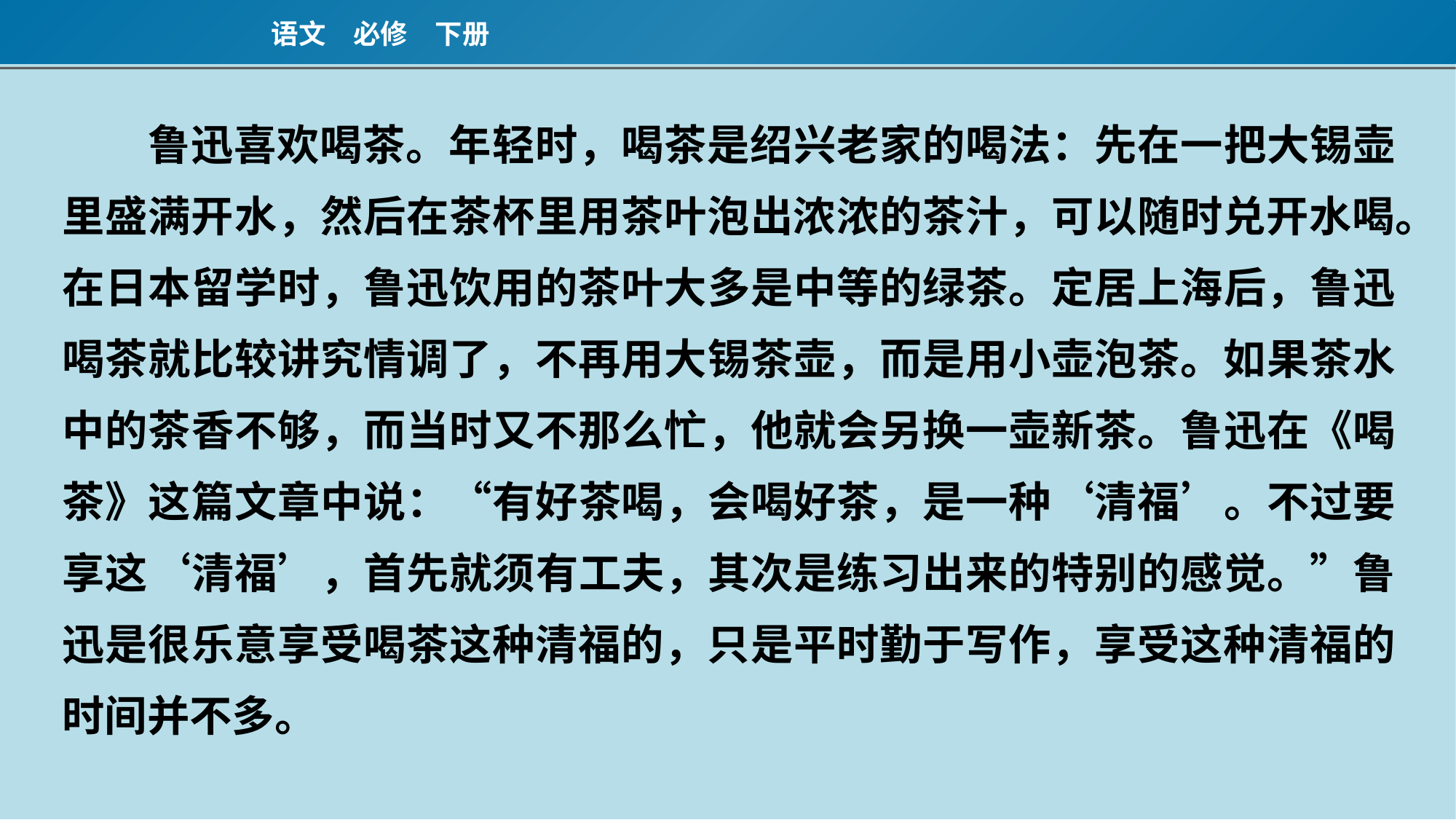

鲁迅喜欢喝茶。年轻时，喝茶是绍兴老家的喝法：先在一把大锡壶里盛满开水，然后在茶杯里用茶叶泡出浓浓的茶汁，可以随时兑开水喝。在日本留学时，鲁迅饮用的茶叶大多是中等的绿茶。定居上海后，鲁迅喝茶就比较讲究情调了，不再用大锡茶壶，而是用小壶泡茶。如果茶水中的茶香不够，而当时又不那么忙，他就会另换一壶新茶。鲁迅在《喝茶》这篇文章中说：“有好茶喝，会喝好茶，是一种‘清福’。不过要享这‘清福’，首先就须有工夫，其次是练习出来的特别的感觉。”鲁迅是很乐意享受喝茶这种清福的，只是平时勤于写作，享受这种清福的时间并不多。